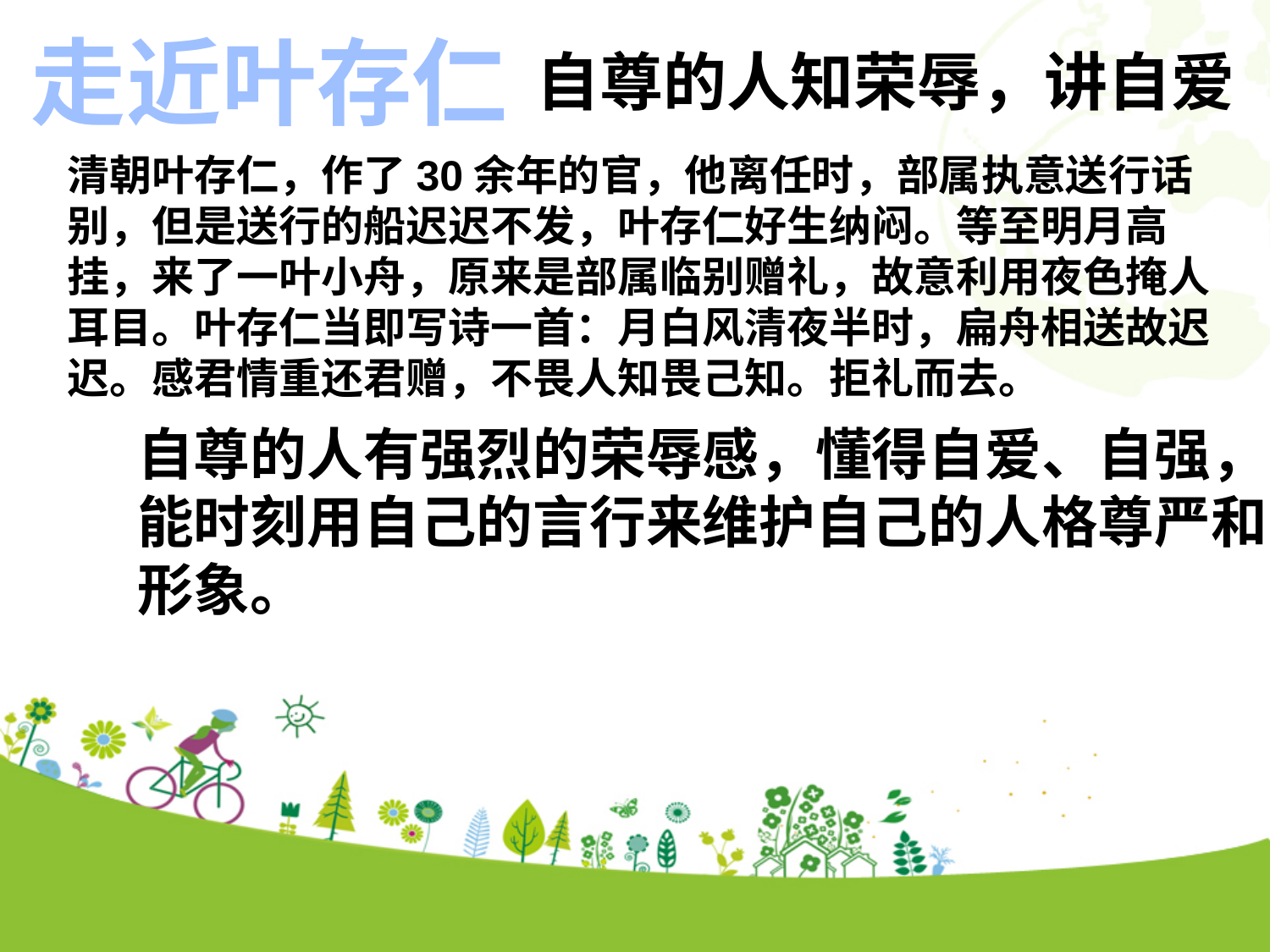

走近叶存仁
自尊的人知荣辱，讲自爱
清朝叶存仁，作了30余年的官，他离任时，部属执意送行话别，但是送行的船迟迟不发，叶存仁好生纳闷。等至明月高挂，来了一叶小舟，原来是部属临别赠礼，故意利用夜色掩人耳目。叶存仁当即写诗一首：月白风清夜半时，扁舟相送故迟迟。感君情重还君赠，不畏人知畏己知。拒礼而去。
点击添加文本
自尊的人有强烈的荣辱感，懂得自爱、自强，能时刻用自己的言行来维护自己的人格尊严和形象。
点击添加文本
点击添加文本
点击添加文本